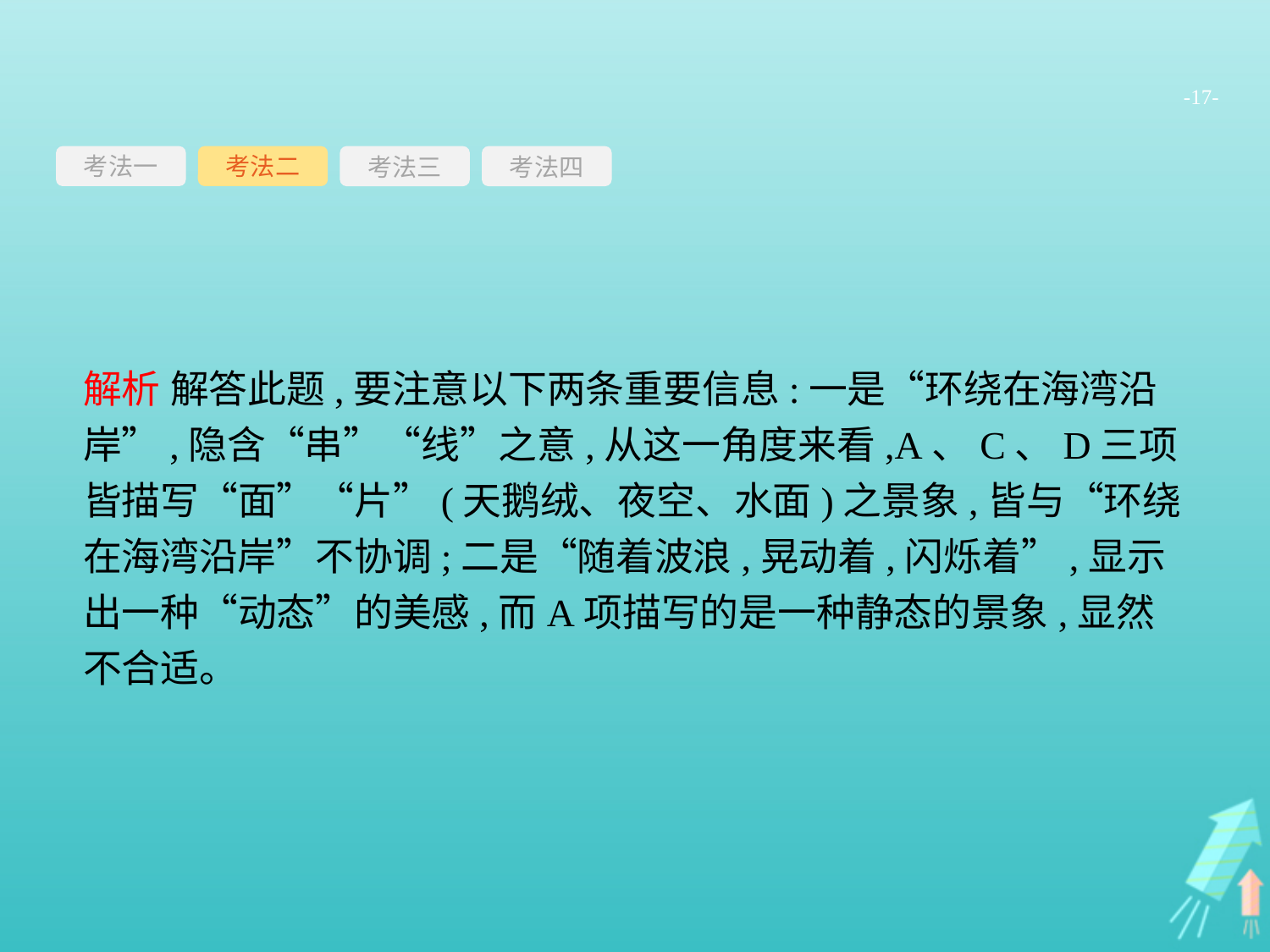

-17-
考法一
考法三
考法四
考法二
解析 解答此题,要注意以下两条重要信息:一是“环绕在海湾沿岸”,隐含“串”“线”之意,从这一角度来看,A、C、D三项皆描写“面”“片”(天鹅绒、夜空、水面)之景象,皆与“环绕在海湾沿岸”不协调;二是“随着波浪,晃动着,闪烁着”,显示出一种“动态”的美感,而A项描写的是一种静态的景象,显然不合适。